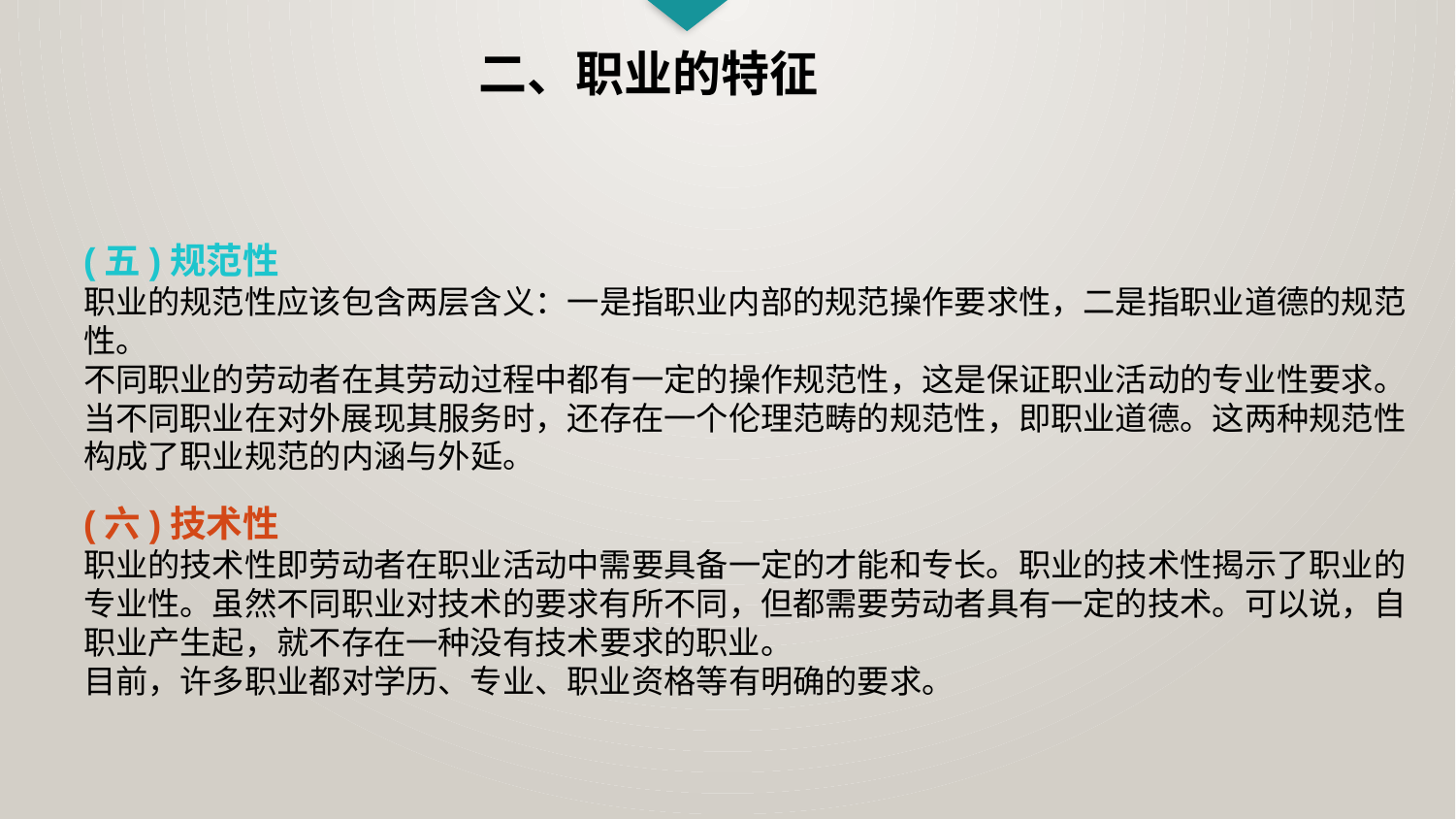

二、职业的特征
(五)规范性
职业的规范性应该包含两层含义：一是指职业内部的规范操作要求性，二是指职业道德的规范性。
不同职业的劳动者在其劳动过程中都有一定的操作规范性，这是保证职业活动的专业性要求。当不同职业在对外展现其服务时，还存在一个伦理范畴的规范性，即职业道德。这两种规范性构成了职业规范的内涵与外延。
(六)技术性
职业的技术性即劳动者在职业活动中需要具备一定的才能和专长。职业的技术性揭示了职业的专业性。虽然不同职业对技术的要求有所不同，但都需要劳动者具有一定的技术。可以说，自职业产生起，就不存在一种没有技术要求的职业。
目前，许多职业都对学历、专业、职业资格等有明确的要求。
13